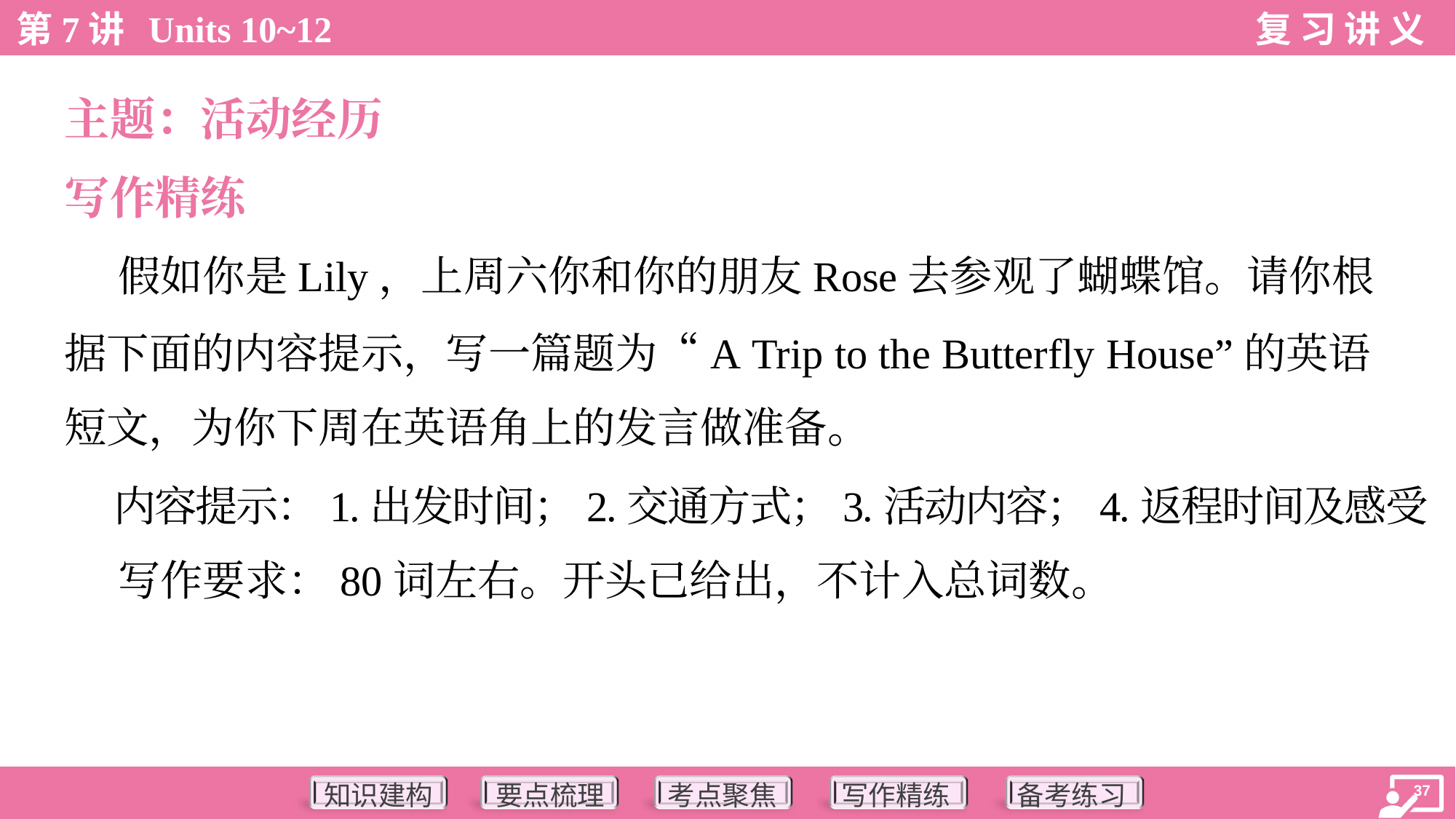

主题：活动经历
写作精练
    假如你是Lily，上周六你和你的朋友Rose去参观了蝴蝶馆。请你根
据下面的内容提示，写一篇题为“A Trip to the Butterfly House”的英语
短文，为你下周在英语角上的发言做准备。
    内容提示：1.出发时间；2.交通方式；3.活动内容；4.返程时间及感受
    写作要求：80词左右。开头已给出，不计入总词数。